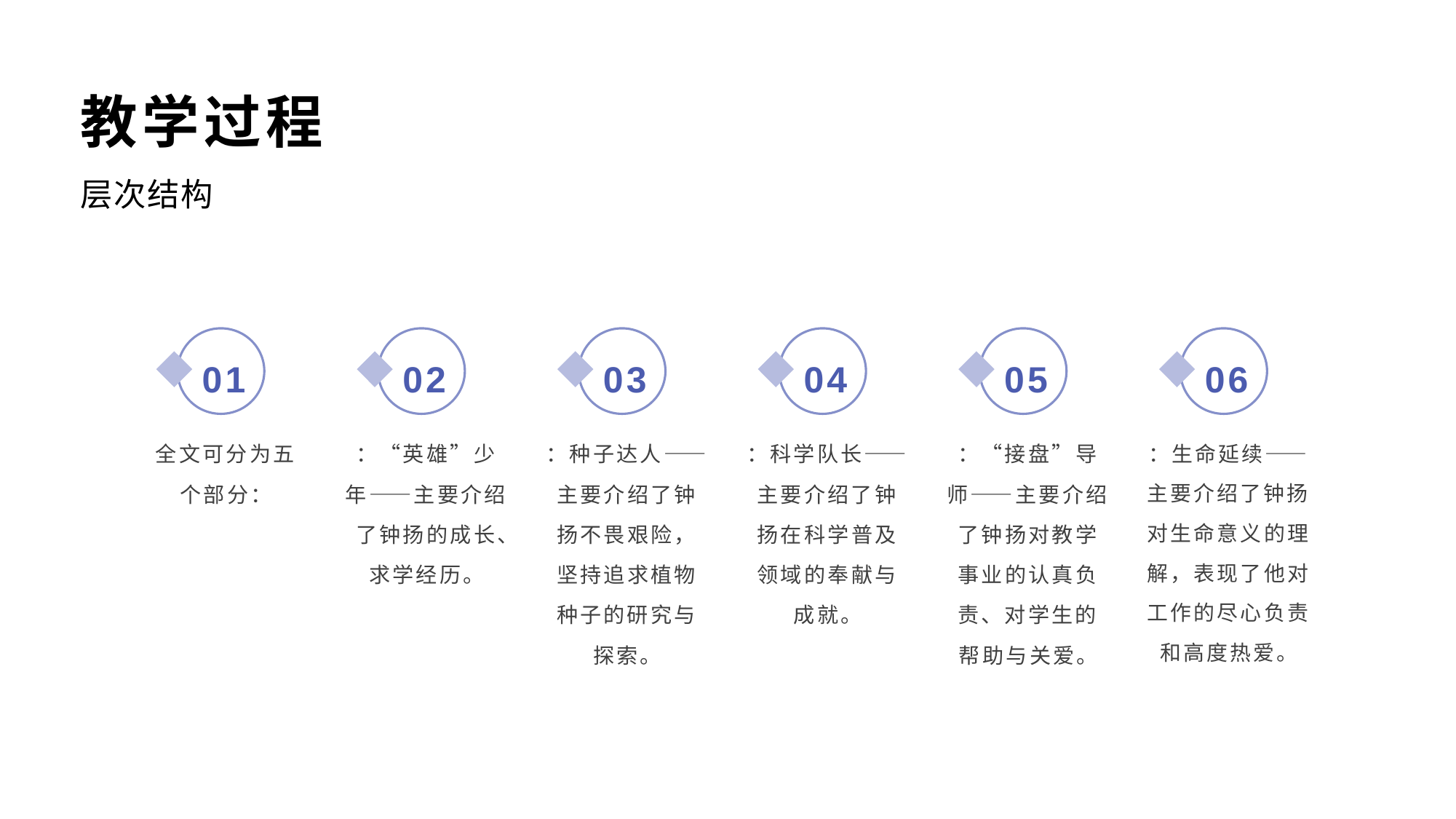

教学过程
层次结构

01
02
03
04
05
06

全文可分为五个部分：
：“英雄”少年——主要介绍了钟扬的成长、求学经历。
：种子达人——主要介绍了钟扬不畏艰险，坚持追求植物种子的研究与探索。
：科学队长——主要介绍了钟扬在科学普及领域的奉献与成就。
：“接盘”导师——主要介绍了钟扬对教学事业的认真负责、对学生的帮助与关爱。
：生命延续——主要介绍了钟扬对生命意义的理解，表现了他对工作的尽心负责和高度热爱。